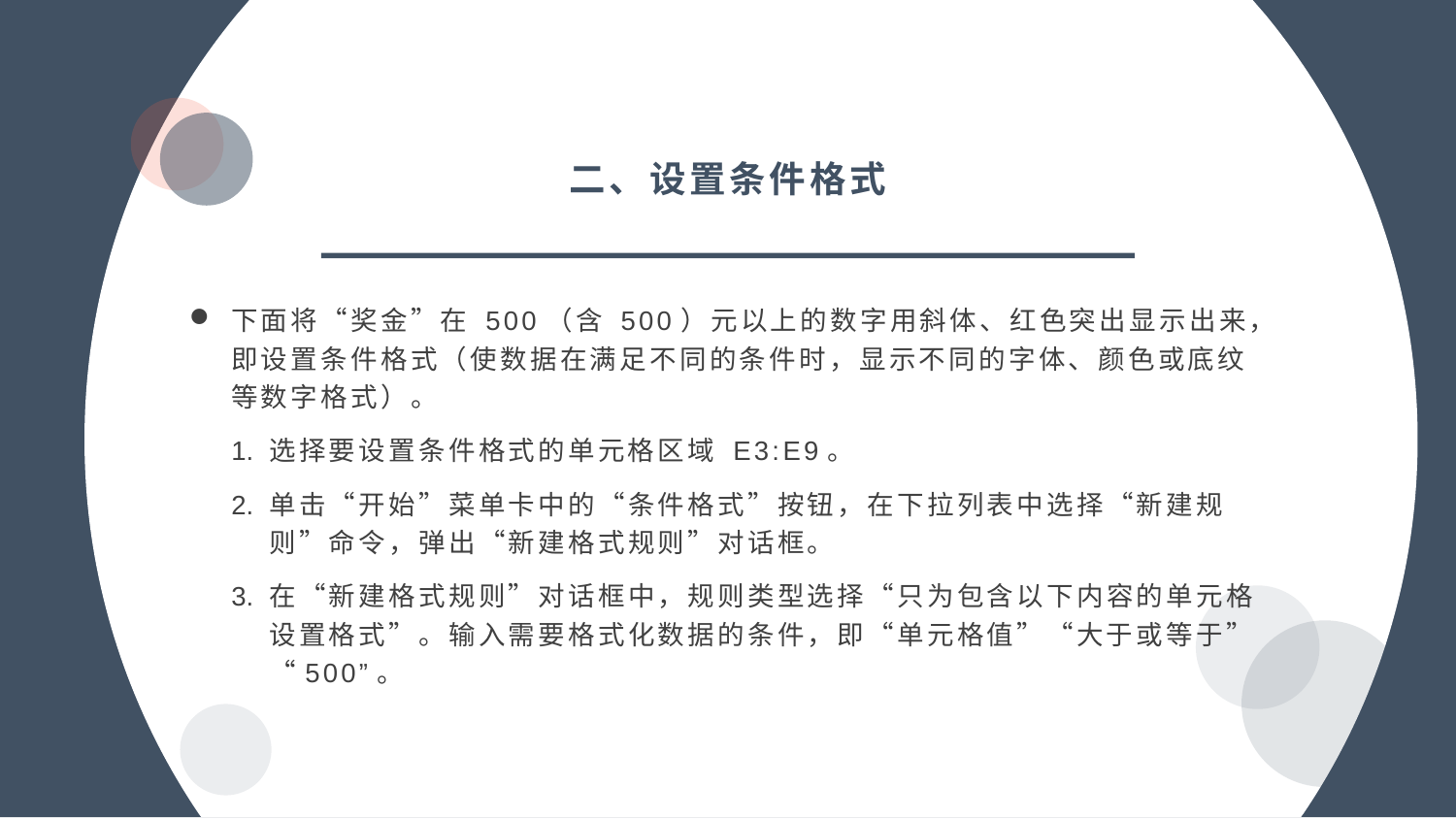

二、设置条件格式

下面将“奖金”在 500（含 500）元以上的数字用斜体、红色突出显示出来，即设置条件格式（使数据在满足不同的条件时，显示不同的字体、颜色或底纹等数字格式）。
选择要设置条件格式的单元格区域 E3:E9。
单击“开始”菜单卡中的“条件格式”按钮，在下拉列表中选择“新建规则”命令，弹出“新建格式规则”对话框。
在“新建格式规则”对话框中，规则类型选择“只为包含以下内容的单元格设置格式”。输入需要格式化数据的条件，即“单元格值”“大于或等于”“500”。